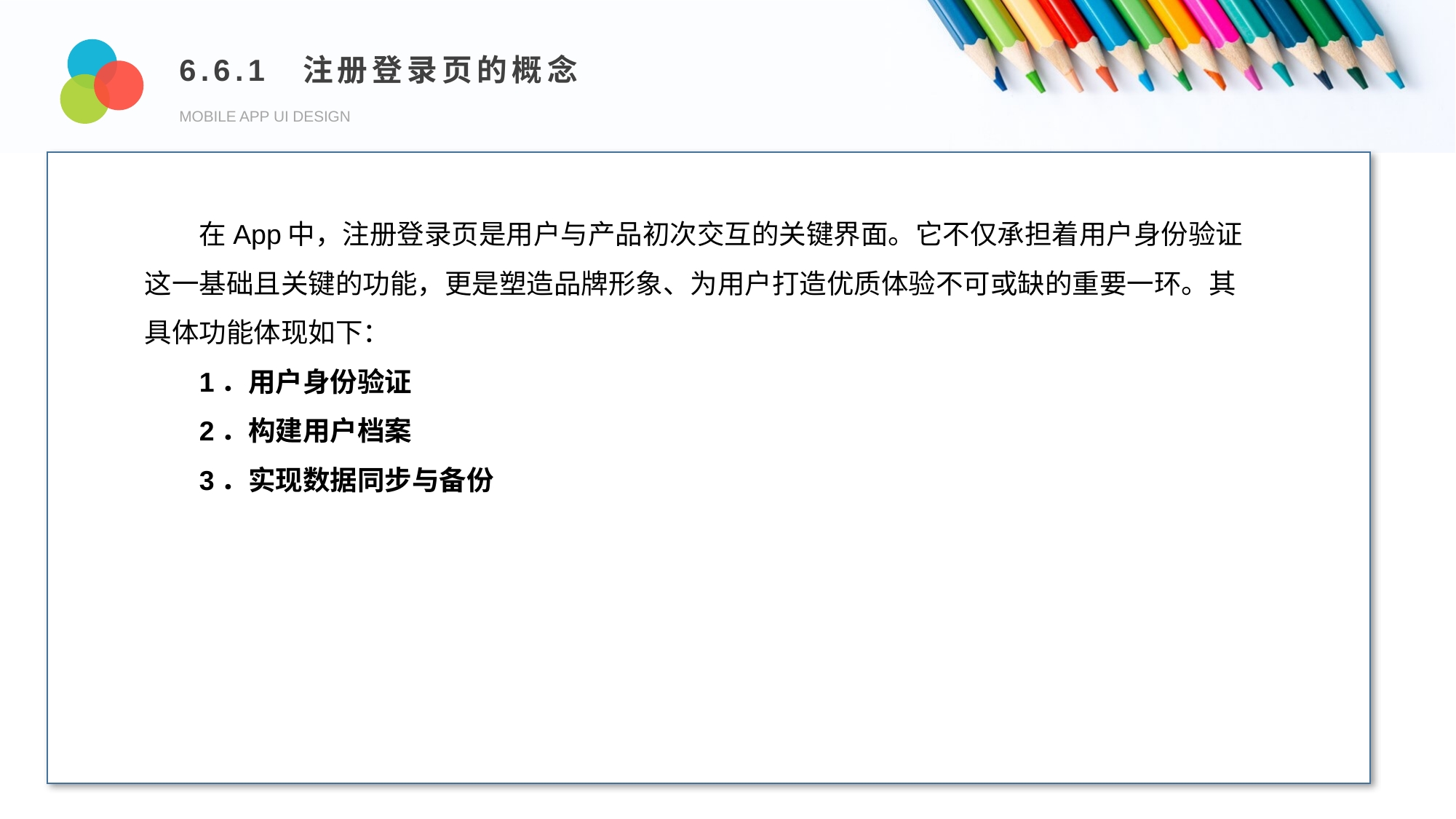

6.6.1  注册登录页的概念
MOBILE APP UI DESIGN
Design and Production
在App中，注册登录页是用户与产品初次交互的关键界面。它不仅承担着用户身份验证这一基础且关键的功能，更是塑造品牌形象、为用户打造优质体验不可或缺的重要一环。其具体功能体现如下：
1．用户身份验证
2．构建用户档案
3．实现数据同步与备份